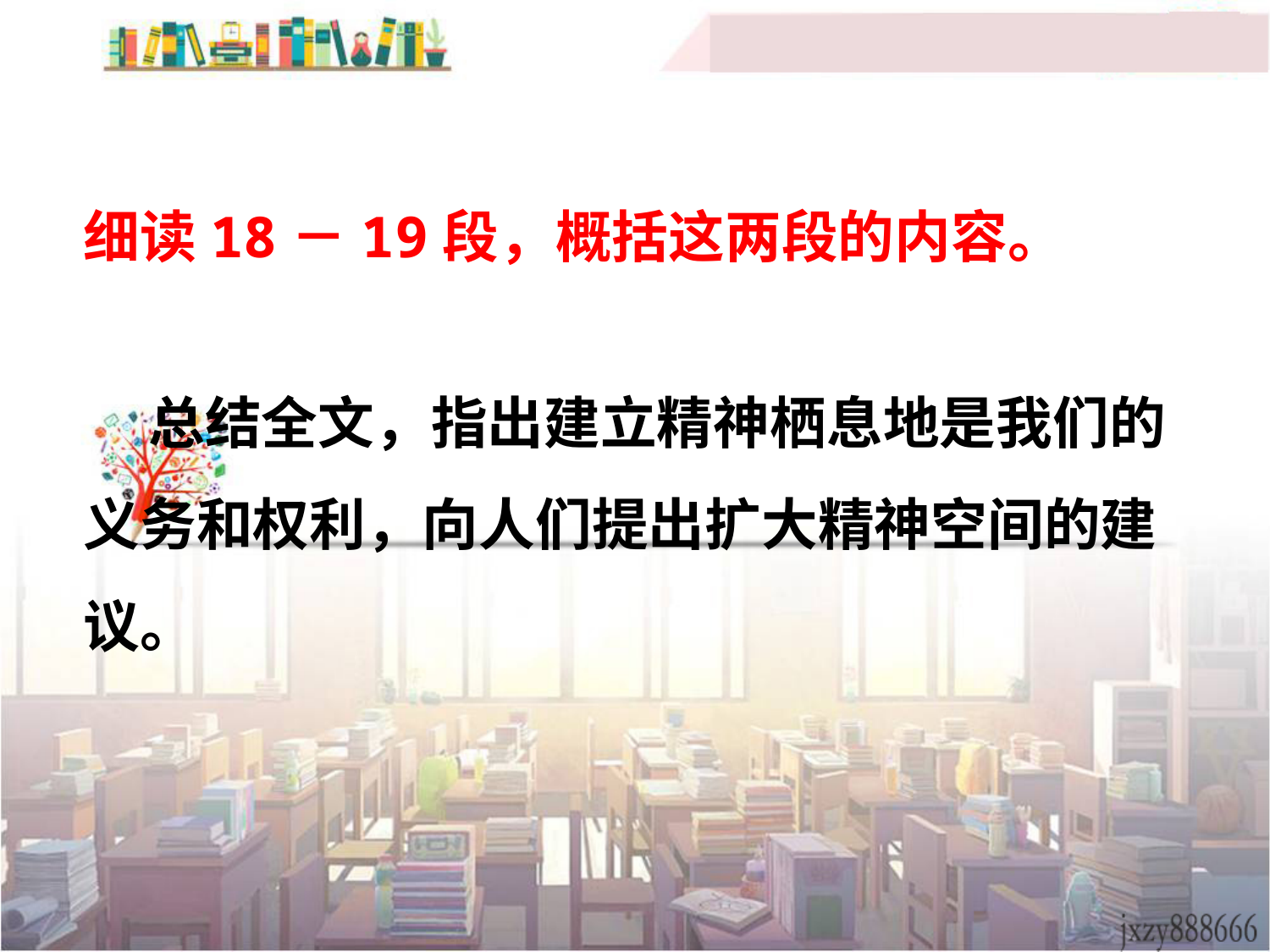

细读18－19段，概括这两段的内容。
    总结全文，指出建立精神栖息地是我们的义务和权利，向人们提出扩大精神空间的建议。